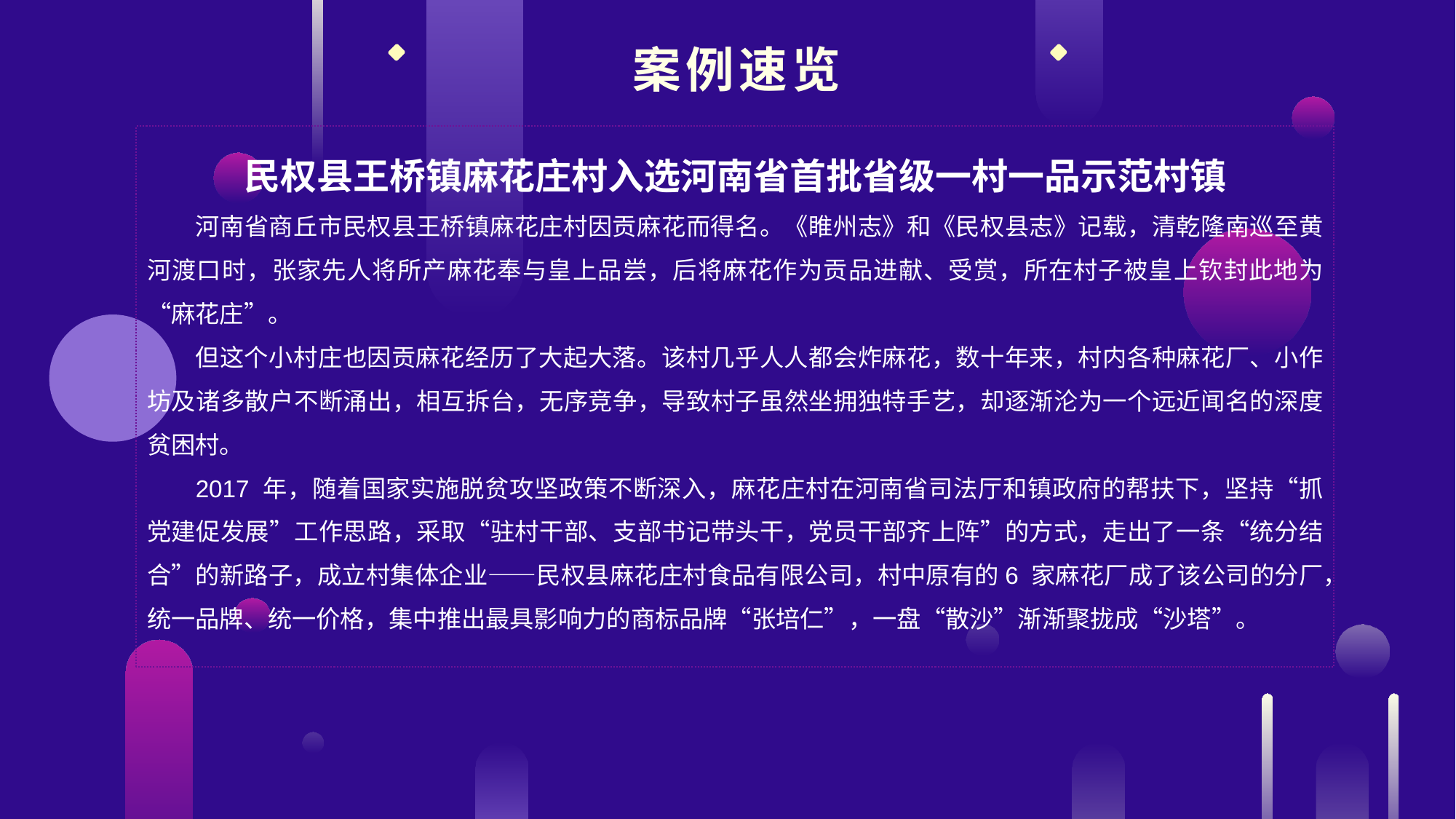

案例速览

民权县王桥镇麻花庄村入选河南省首批省级一村一品示范村镇
河南省商丘市民权县王桥镇麻花庄村因贡麻花而得名。《睢州志》和《民权县志》记载，清乾隆南巡至黄河渡口时，张家先人将所产麻花奉与皇上品尝，后将麻花作为贡品进献、受赏，所在村子被皇上钦封此地为“麻花庄”。
但这个小村庄也因贡麻花经历了大起大落。该村几乎人人都会炸麻花，数十年来，村内各种麻花厂、小作坊及诸多散户不断涌出，相互拆台，无序竞争，导致村子虽然坐拥独特手艺，却逐渐沦为一个远近闻名的深度贫困村。
2017 年，随着国家实施脱贫攻坚政策不断深入，麻花庄村在河南省司法厅和镇政府的帮扶下，坚持“抓党建促发展”工作思路，采取“驻村干部、支部书记带头干，党员干部齐上阵”的方式，走出了一条“统分结合”的新路子，成立村集体企业——民权县麻花庄村食品有限公司，村中原有的6 家麻花厂成了该公司的分厂，统一品牌、统一价格，集中推出最具影响力的商标品牌“张培仁”，一盘“散沙”渐渐聚拢成“沙塔”。